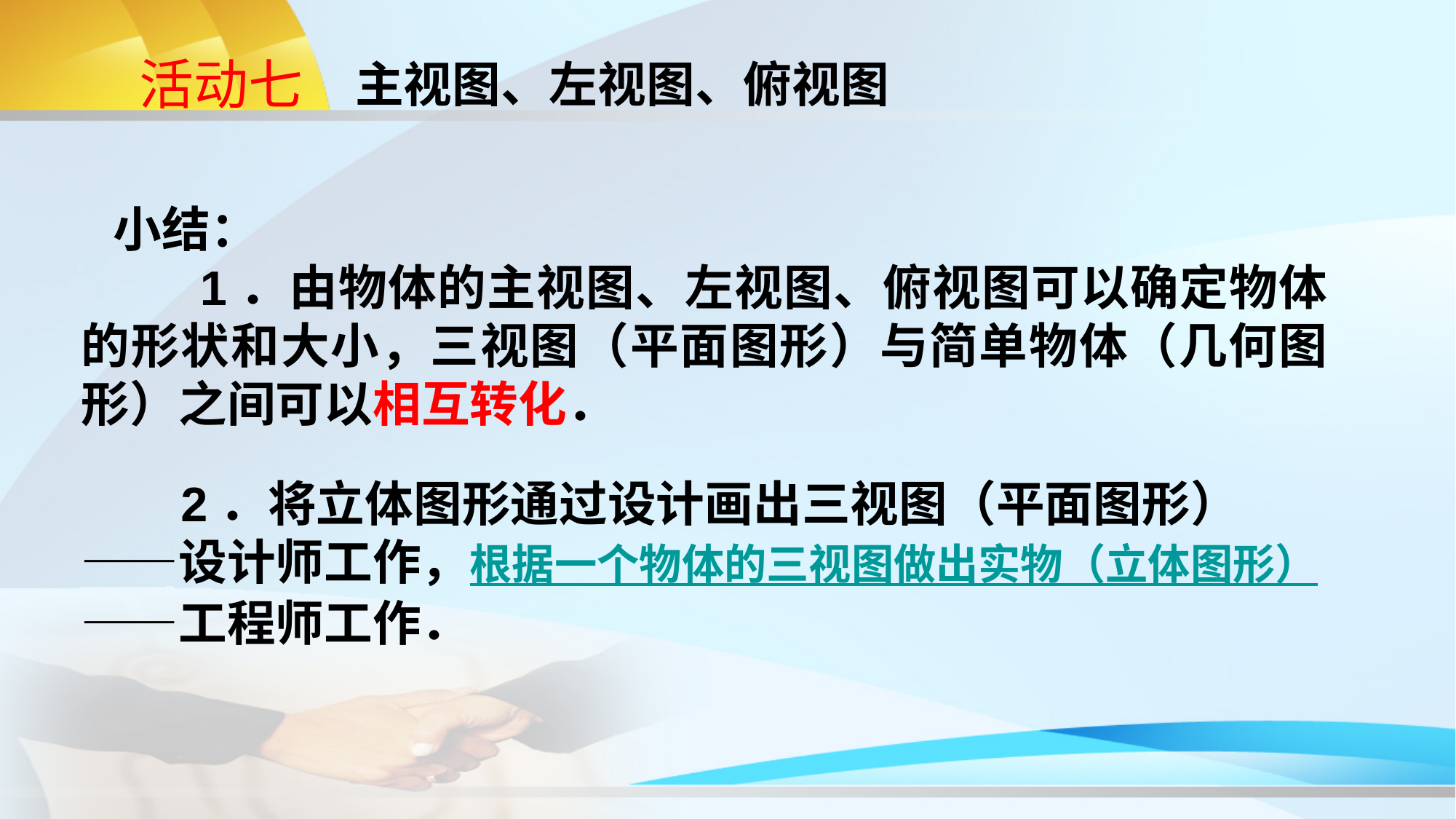

# 活动七
主视图、左视图、俯视图
小结：
      1．由物体的主视图、左视图、俯视图可以确定物体的形状和大小，三视图（平面图形）与简单物体（几何图形）之间可以相互转化．
             2．将立体图形通过设计画出三视图（平面图形）——设计师工作，根据一个物体的三视图做出实物（立体图形）——工程师工作．